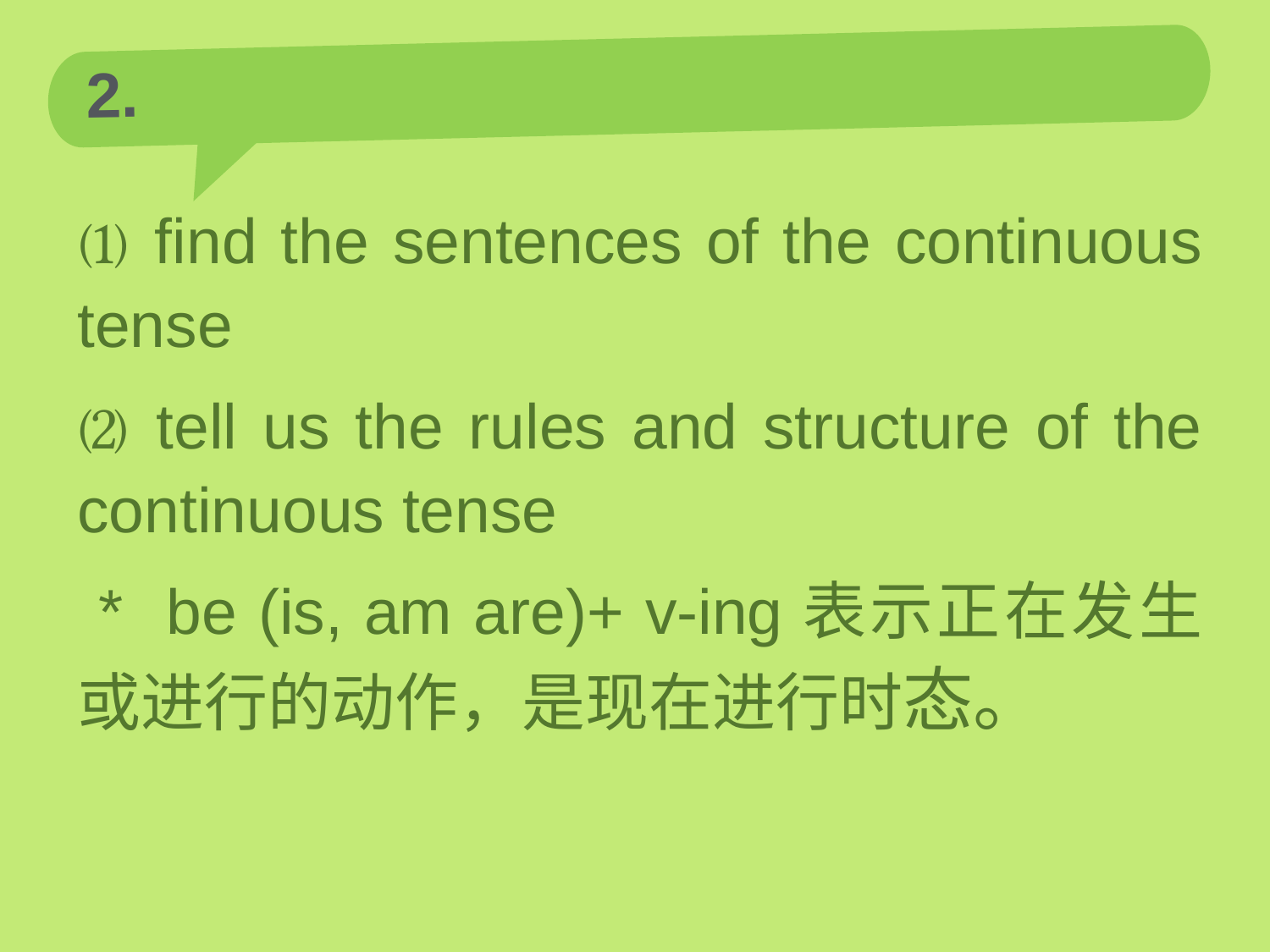

# 2.
⑴ find the sentences of the continuous tense
⑵ tell us the rules and structure of the continuous tense
 *  be (is, am are)+ v-ing表示正在发生或进行的动作，是现在进行时态。